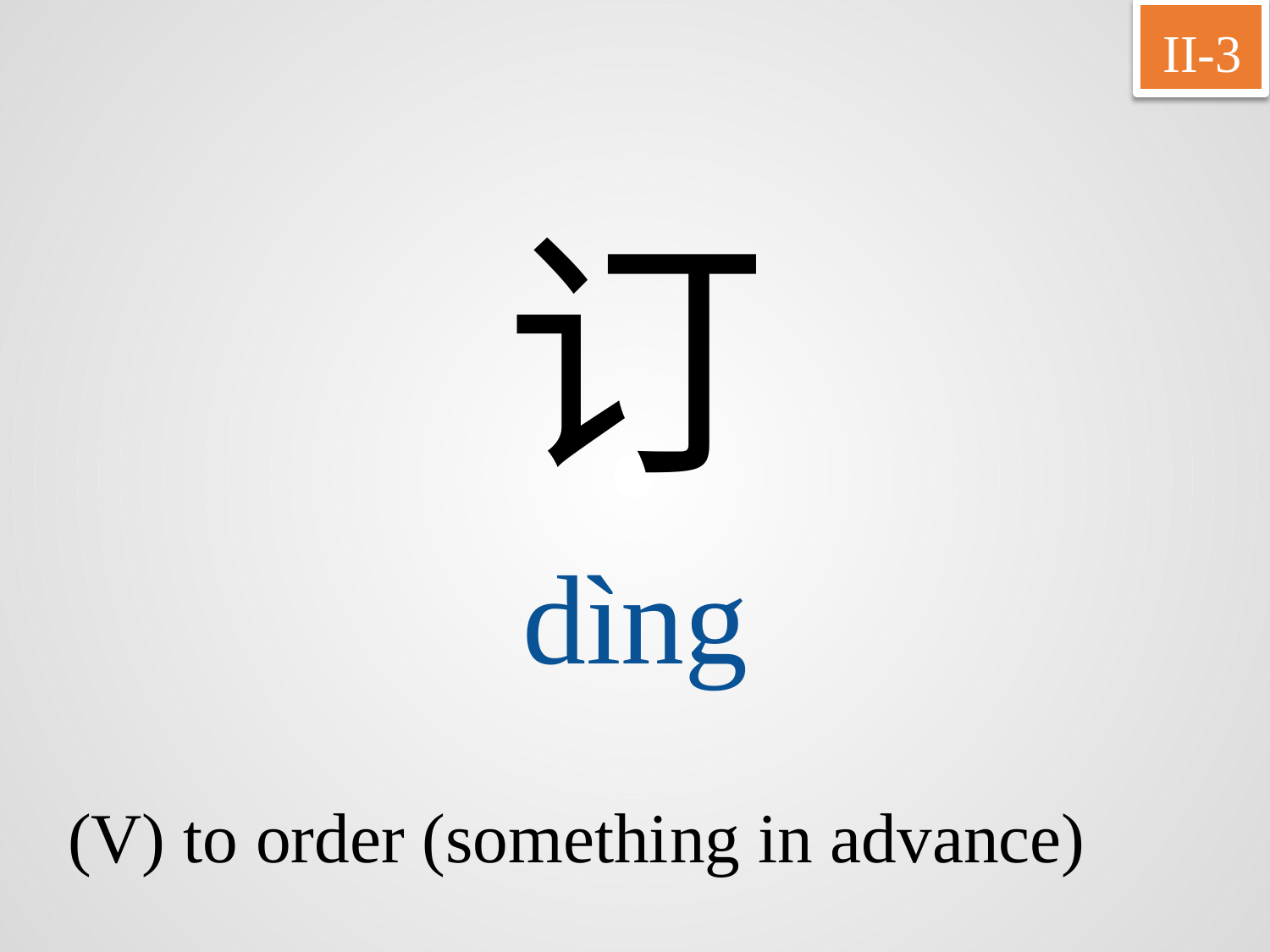

II-3

订
dìng
(V) to order (something in advance)